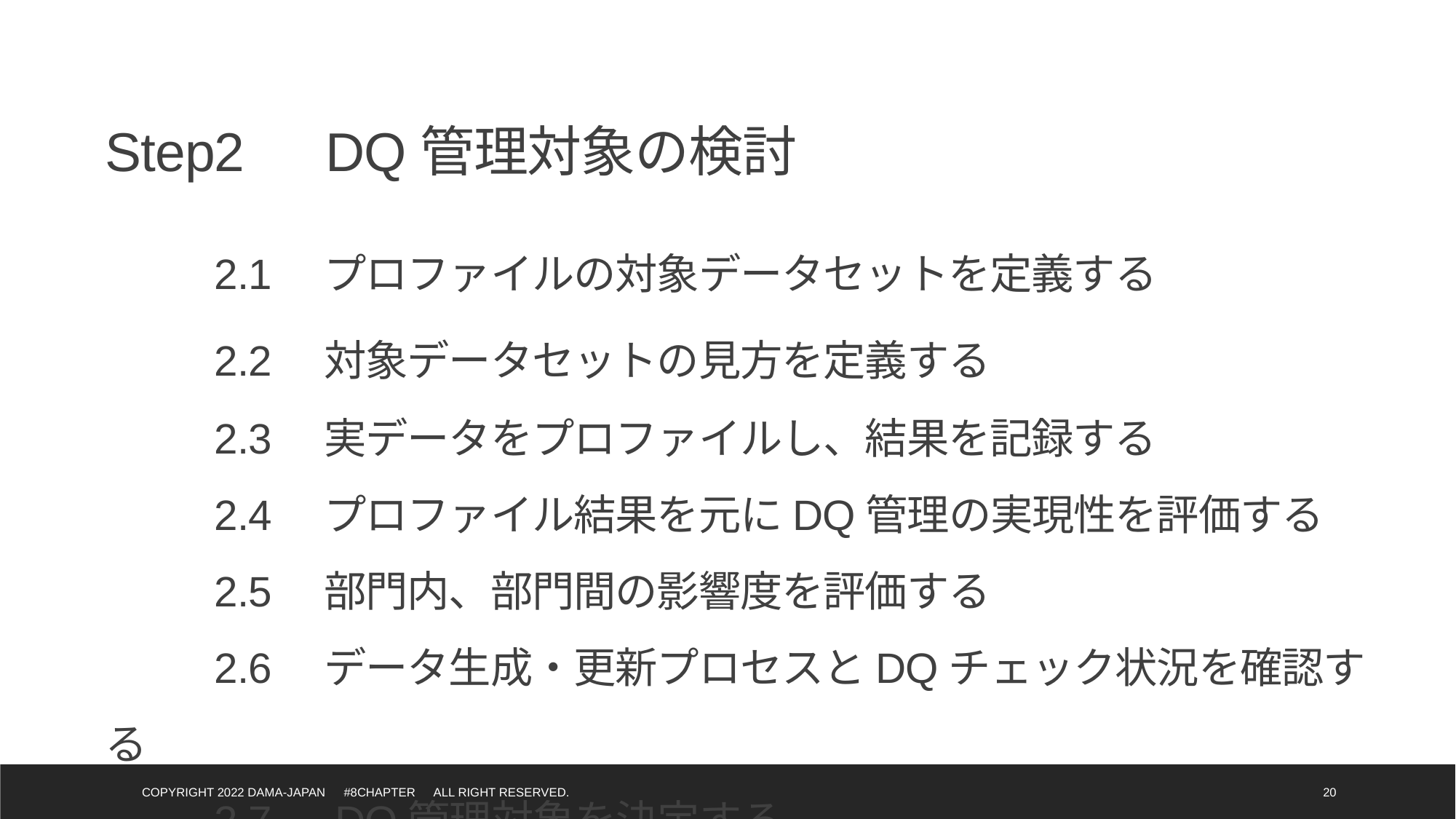

Step2　DQ管理対象の検討
	2.1　プロファイルの対象データセットを定義する
	2.2　対象データセットの見方を定義する
	2.3　実データをプロファイルし、結果を記録する
	2.4　プロファイル結果を元にDQ管理の実現性を評価する
	2.5　部門内、部門間の影響度を評価する
	2.6　データ生成・更新プロセスとDQチェック状況を確認する
	2.7　DQ管理対象を決定する
Copyright 2022 DAMA-JAPAN　#8chapter　All right reserved.
20